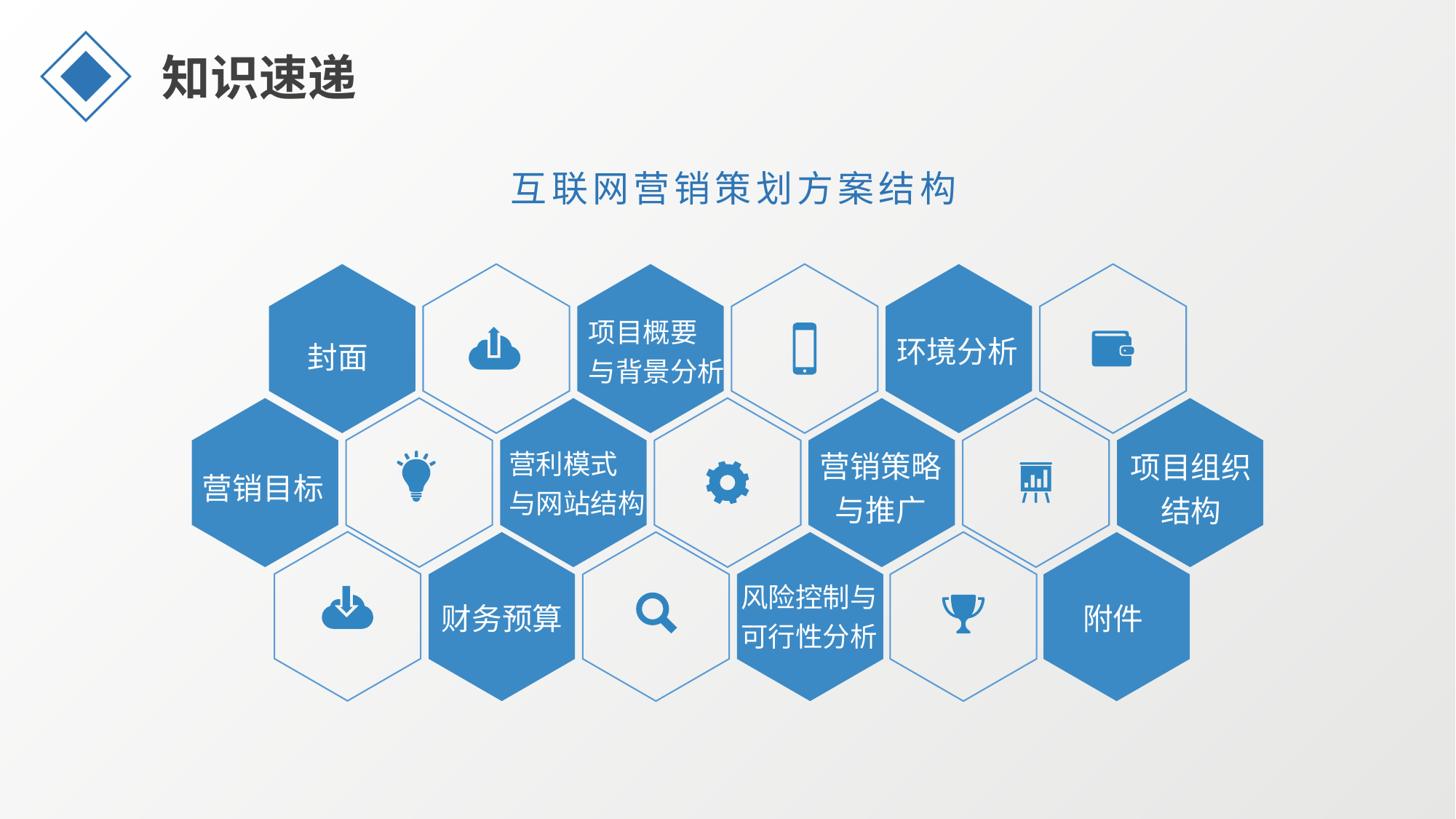

知识速递
互联网营销策划方案结构

项目概要
与背景分析
封面
环境分析

营销策略
与推广
营利模式
与网站结构

项目组织
结构
营销目标

风险控制与可行性分析
财务预算

附件